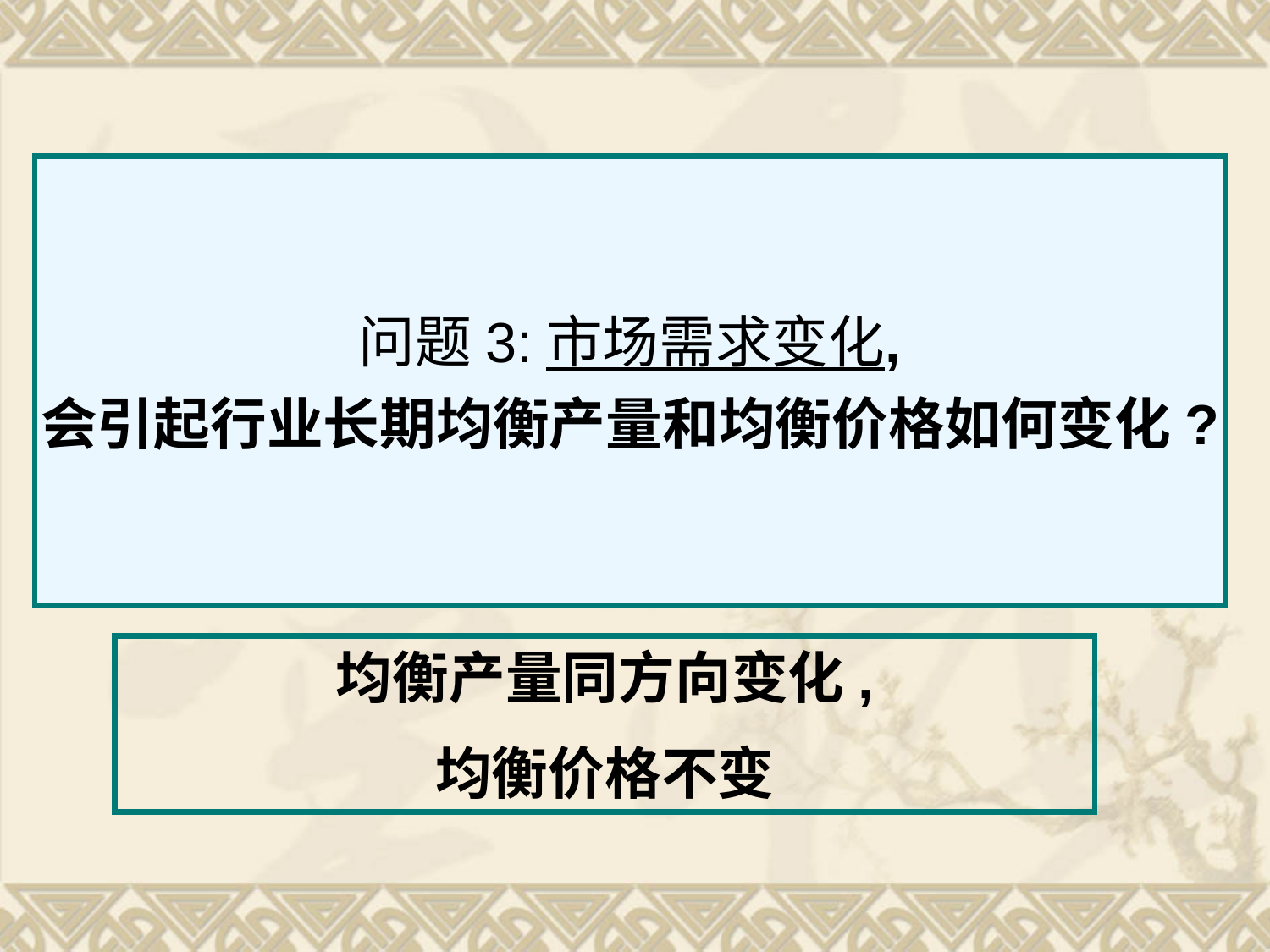

问题3:市场需求变化,
会引起行业长期均衡产量和均衡价格如何变化?
均衡产量同方向变化,
均衡价格不变